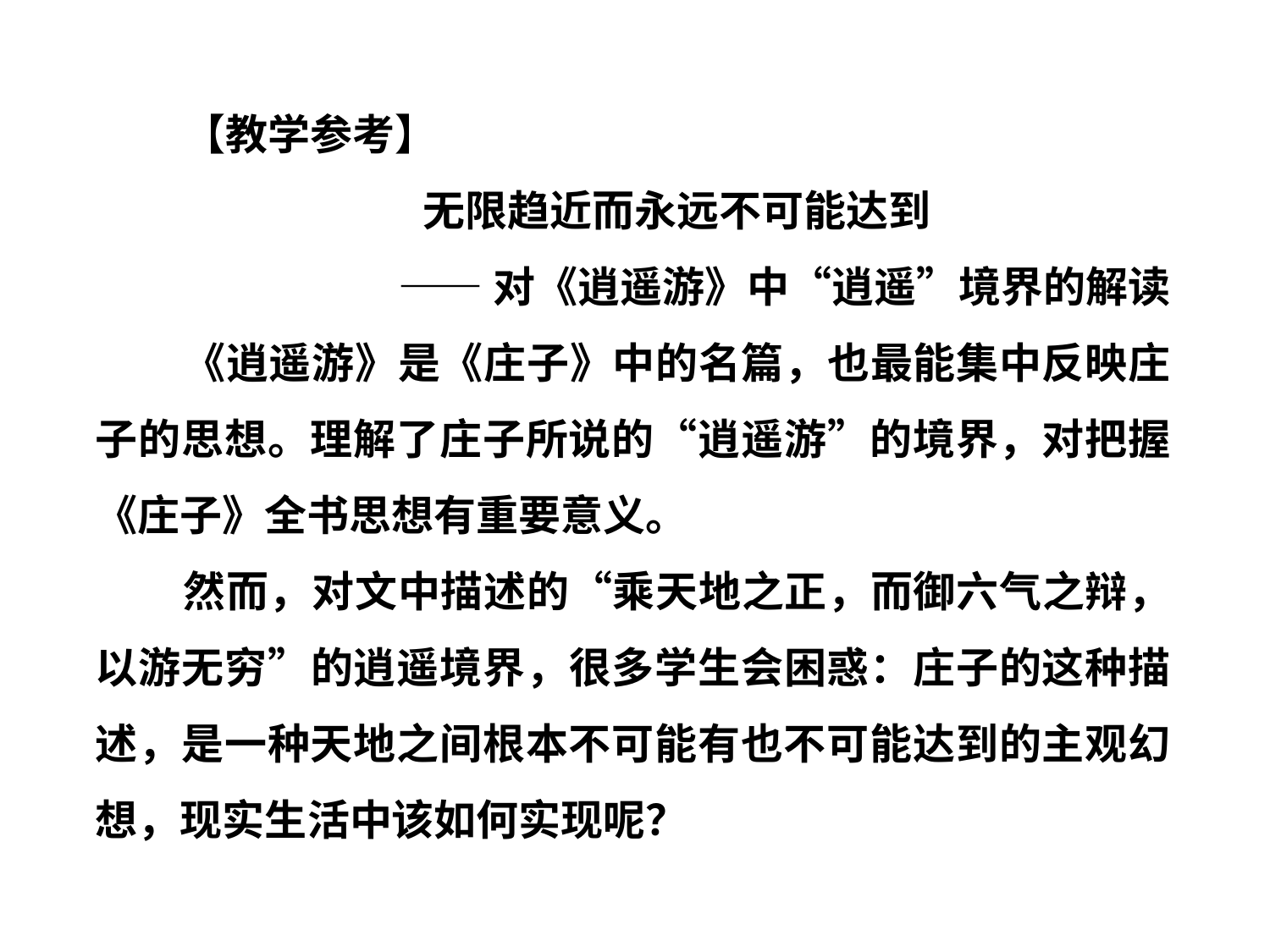

【教学参考】
无限趋近而永远不可能达到
——对《逍遥游》中“逍遥”境界的解读
《逍遥游》是《庄子》中的名篇，也最能集中反映庄子的思想。理解了庄子所说的“逍遥游”的境界，对把握《庄子》全书思想有重要意义。
然而，对文中描述的“乘天地之正，而御六气之辩，以游无穷”的逍遥境界，很多学生会困惑：庄子的这种描述，是一种天地之间根本不可能有也不可能达到的主观幻想，现实生活中该如何实现呢？